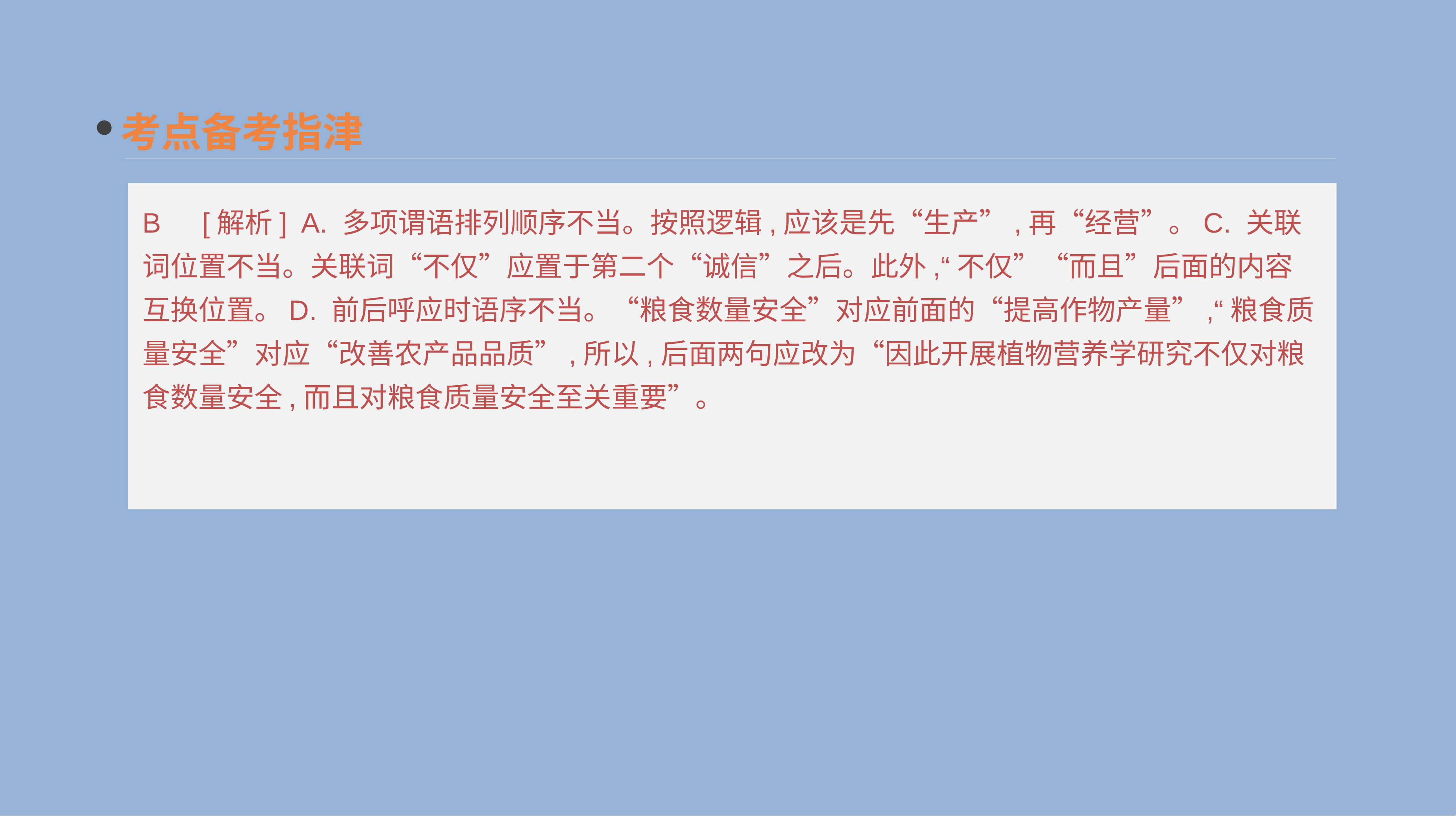

考点备考指津

B　[解析]  A. 多项谓语排列顺序不当。按照逻辑,应该是先“生产”,再“经营”。C. 关联词位置不当。关联词“不仅”应置于第二个“诚信”之后。此外,“不仅”“而且”后面的内容互换位置。D. 前后呼应时语序不当。“粮食数量安全”对应前面的“提高作物产量”,“粮食质量安全”对应“改善农产品品质”,所以,后面两句应改为“因此开展植物营养学研究不仅对粮食数量安全,而且对粮食质量安全至关重要”。